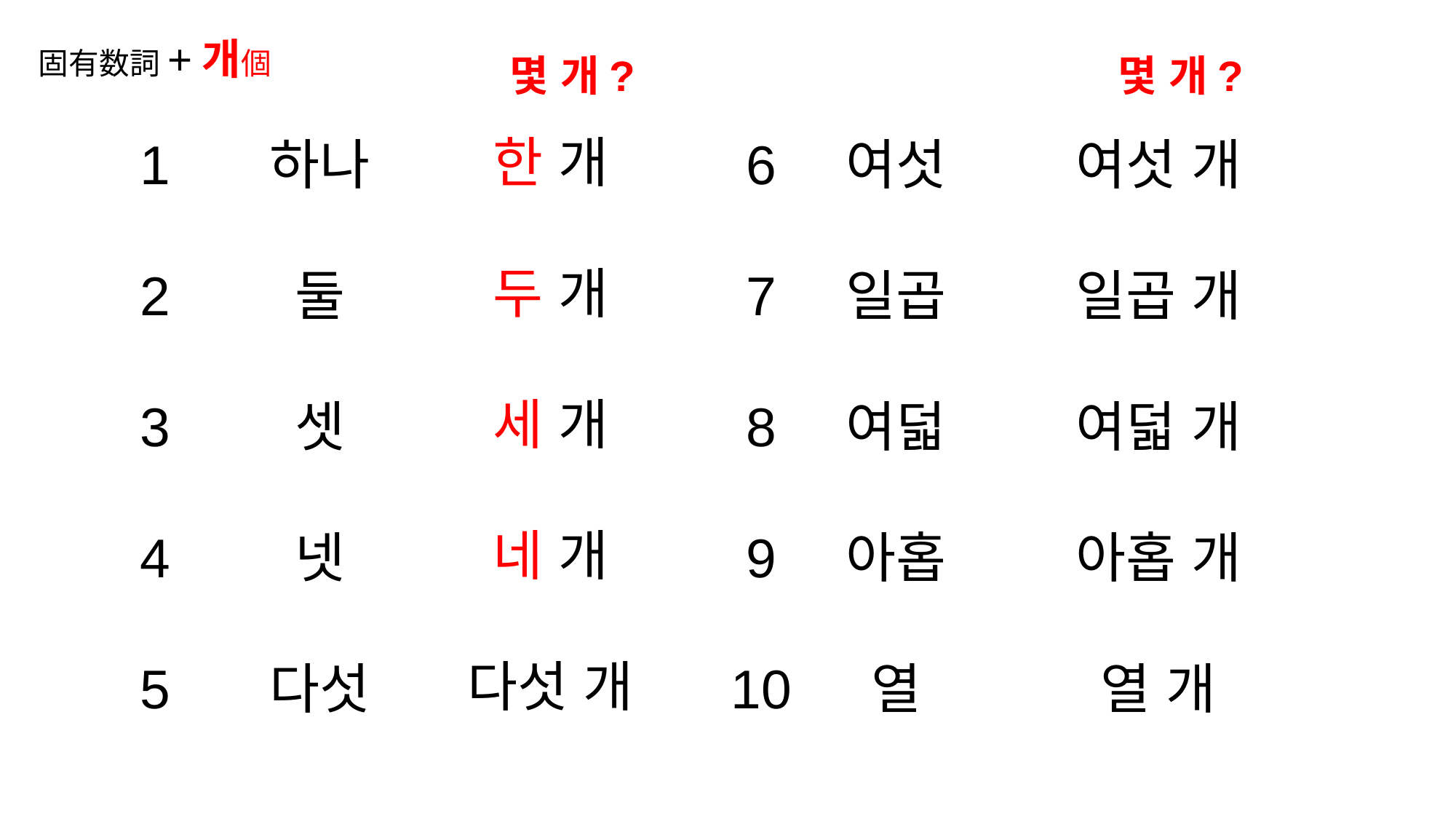

# 固有数詞+개個
  몇 개?
  몇 개?
한 개

두 개

세 개

네 개

다섯 개
여섯 개

일곱 개

여덟 개

아홉 개

열 개
6

7

8

9

10
여섯

일곱

여덟

아홉

열
1

2

3

4

5
하나

둘

셋

넷

다섯